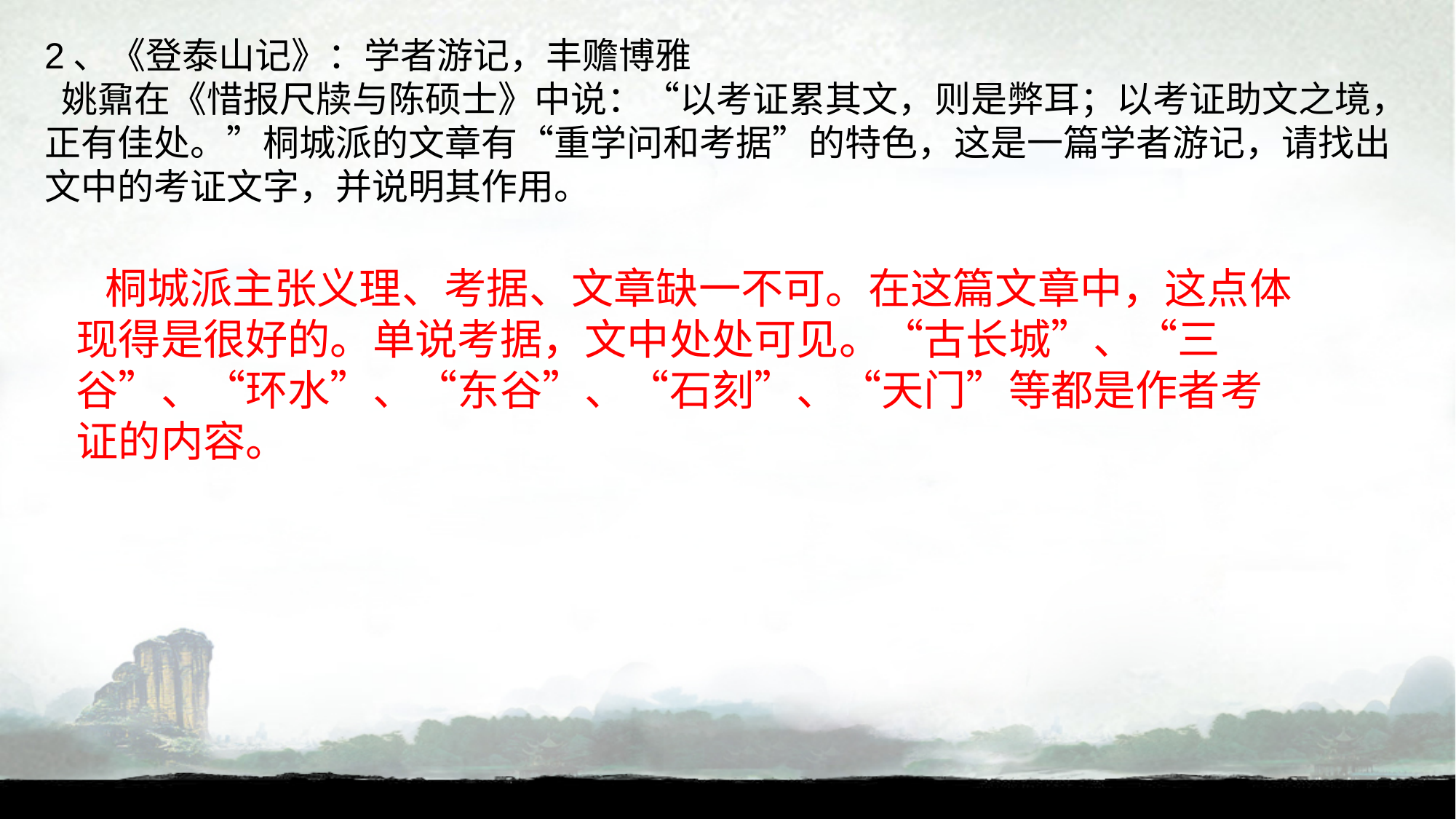

2、《登泰山记》：学者游记，丰赡博雅
 姚鼐在《惜报尺牍与陈硕士》中说：“以考证累其文，则是弊耳；以考证助文之境，正有佳处。”桐城派的文章有“重学问和考据”的特色，这是一篇学者游记，请找出文中的考证文字，并说明其作用。
  桐城派主张义理、考据、文章缺一不可。在这篇文章中，这点体现得是很好的。单说考据，文中处处可见。“古长城”、“三谷”、“环水”、“东谷”、“石刻”、“天门”等都是作者考证的内容。